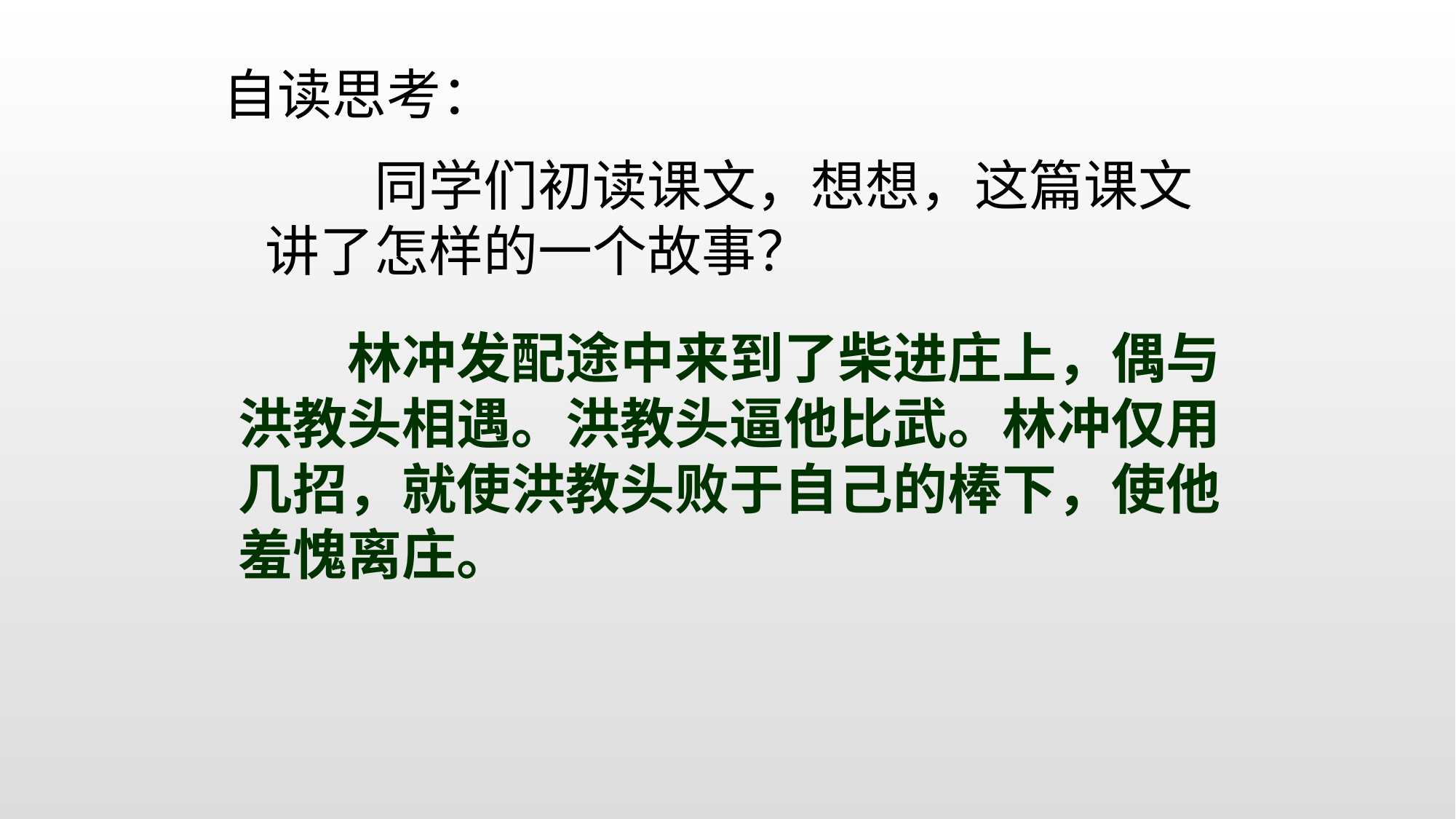

自读思考：
　　同学们初读课文，想想，这篇课文讲了怎样的一个故事？
　　林冲发配途中来到了柴进庄上，偶与洪教头相遇。洪教头逼他比武。林冲仅用几招，就使洪教头败于自己的棒下，使他羞愧离庄。